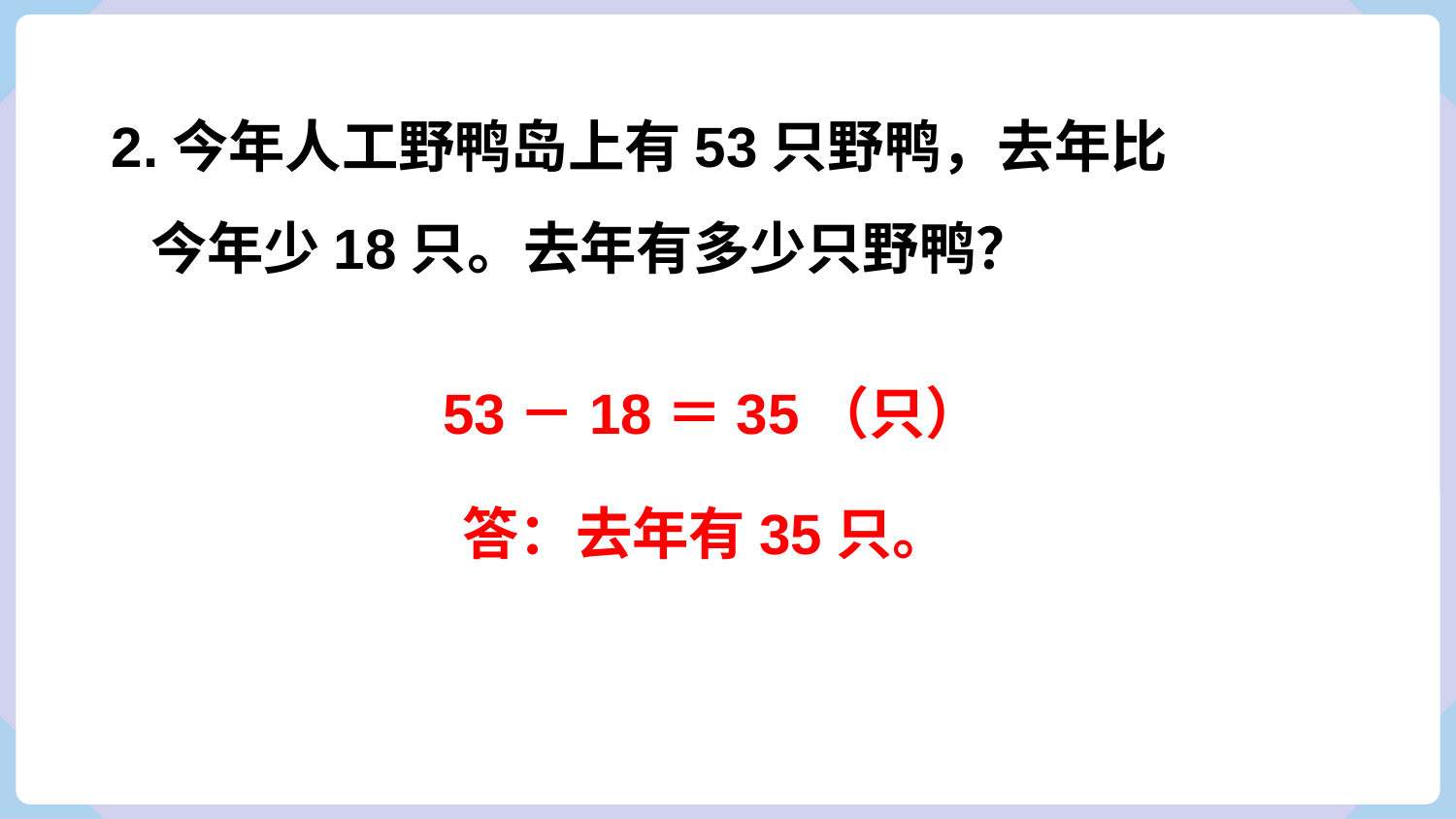

2.今年人工野鸭岛上有53只野鸭，去年比
  今年少18只。去年有多少只野鸭？
 53－18＝35（只）
答：去年有35只。